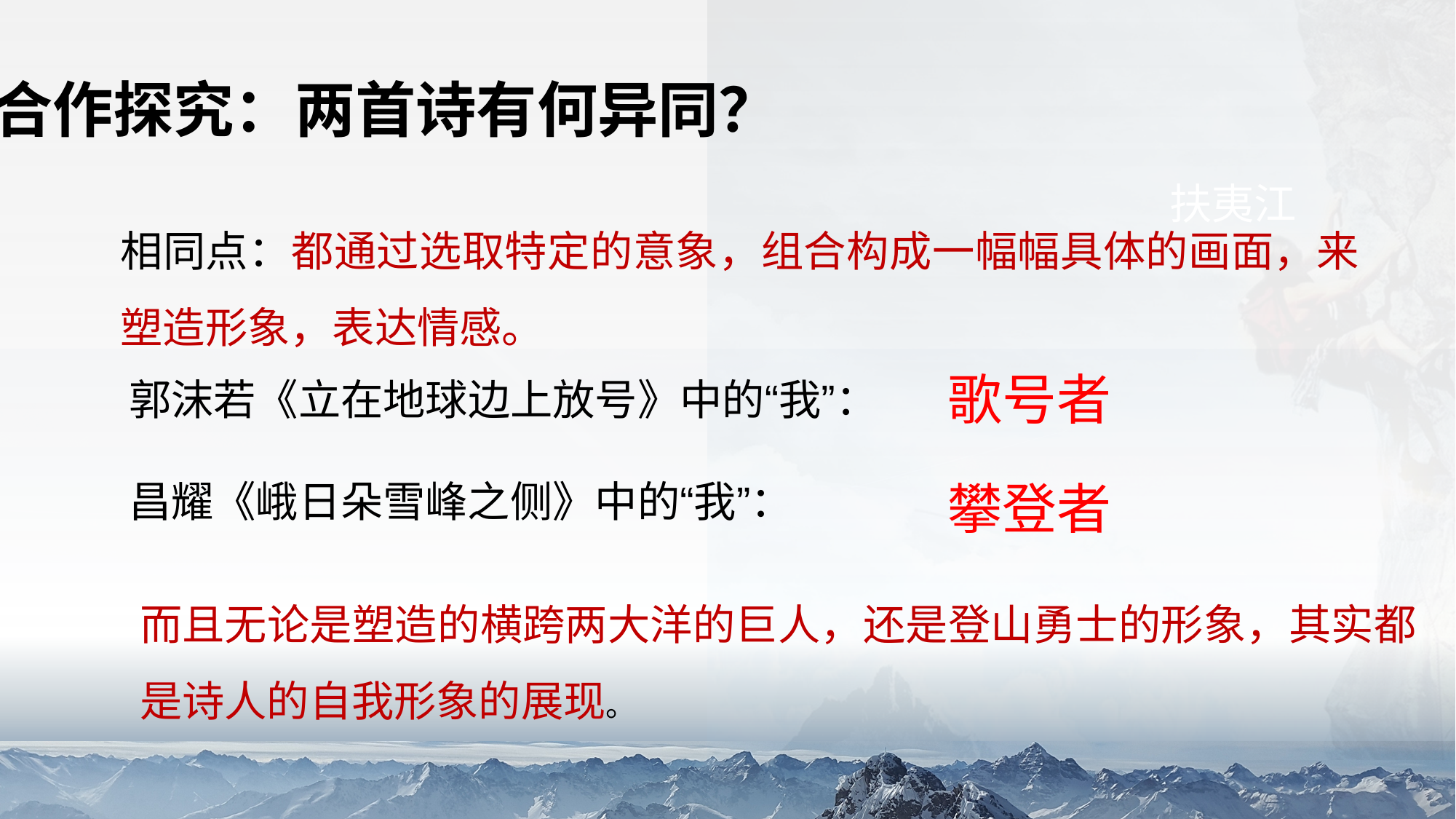

小组合作探究：两首诗有何异同？
扶夷江
相同点：都通过选取特定的意象，组合构成一幅幅具体的画面，来塑造形象，表达情感。
歌号者
郭沫若《立在地球边上放号》中的“我”：

昌耀《峨日朵雪峰之侧》中的“我”：
攀登者
而且无论是塑造的横跨两大洋的巨人，还是登山勇士的形象，其实都是诗人的自我形象的展现。